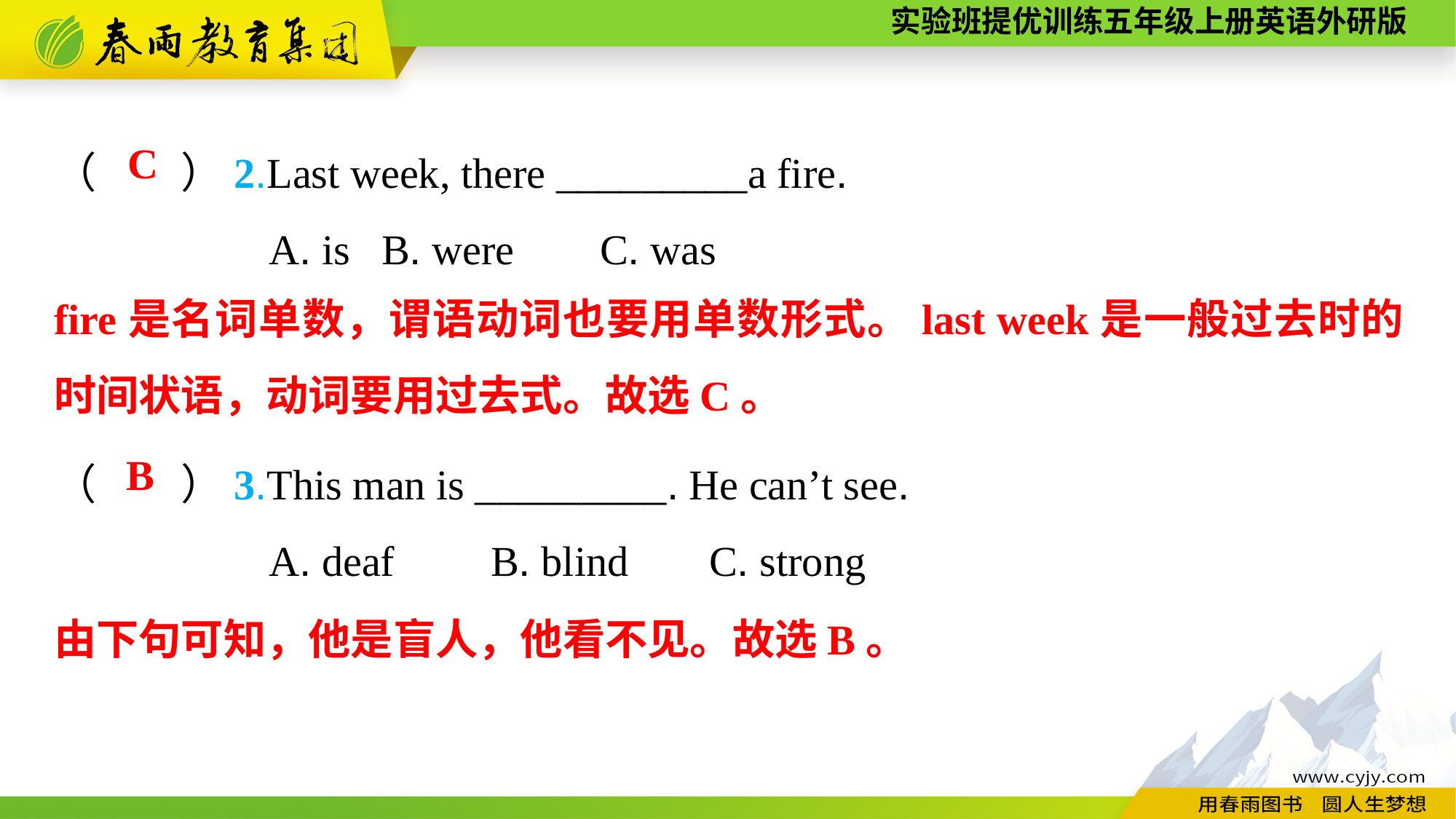

（　　）2.Last week, there _________a fire.
A. is	B. were	C. was
C
fire是名词单数，谓语动词也要用单数形式。last week是一般过去时的时间状语，动词要用过去式。故选C。
（　　）3.This man is _________. He can’t see.
A. deaf	B. blind	C. strong
B
由下句可知，他是盲人，他看不见。故选B。